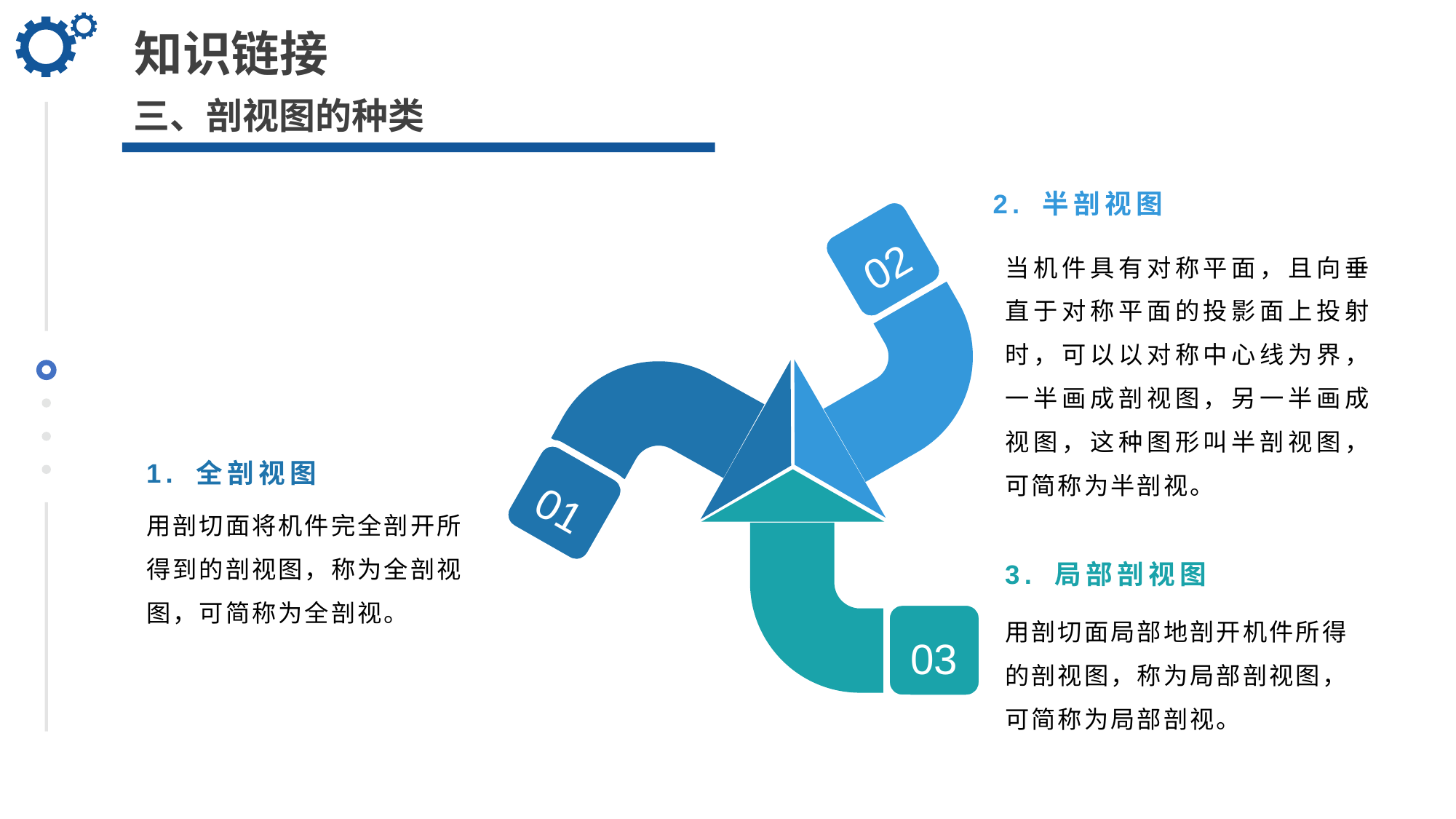

知识链接
三、剖视图的种类

2. 半剖视图
02
当机件具有对称平面，且向垂直于对称平面的投影面上投射时，可以以对称中心线为界，一半画成剖视图，另一半画成视图，这种图形叫半剖视图，可简称为半剖视。

1. 全剖视图
01

用剖切面将机件完全剖开所得到的剖视图，称为全剖视图，可简称为全剖视。

3. 局部剖视图
03
用剖切面局部地剖开机件所得的剖视图，称为局部剖视图，可简称为局部剖视。
21